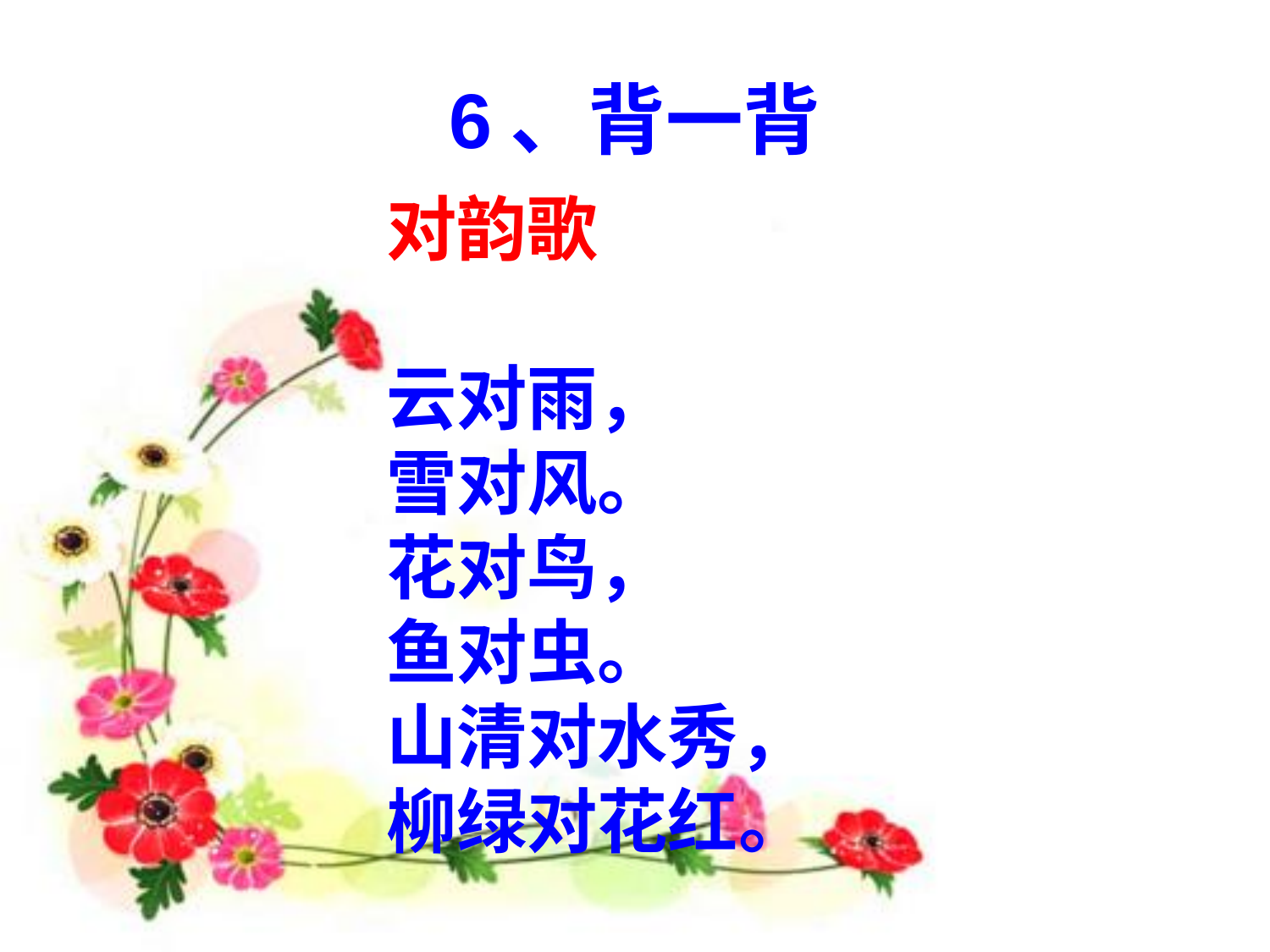

# 6、背一背
对韵歌

云对雨，
雪对风。
花对鸟，
鱼对虫。
山清对水秀，
柳绿对花红。